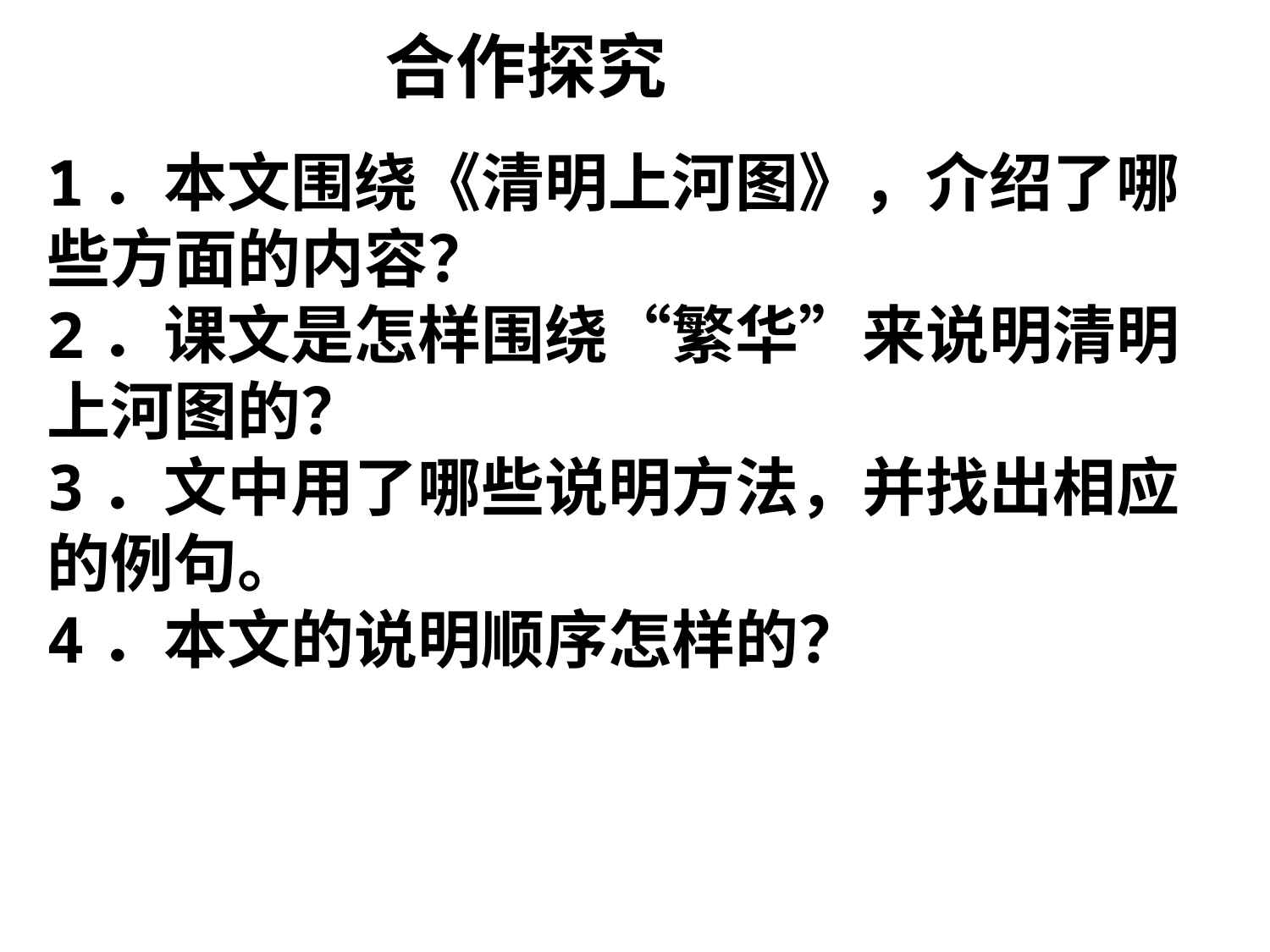

合作探究
1．本文围绕《清明上河图》，介绍了哪些方面的内容？
2．课文是怎样围绕“繁华”来说明清明上河图的？
3．文中用了哪些说明方法，并找出相应的例句。
4．本文的说明顺序怎样的？